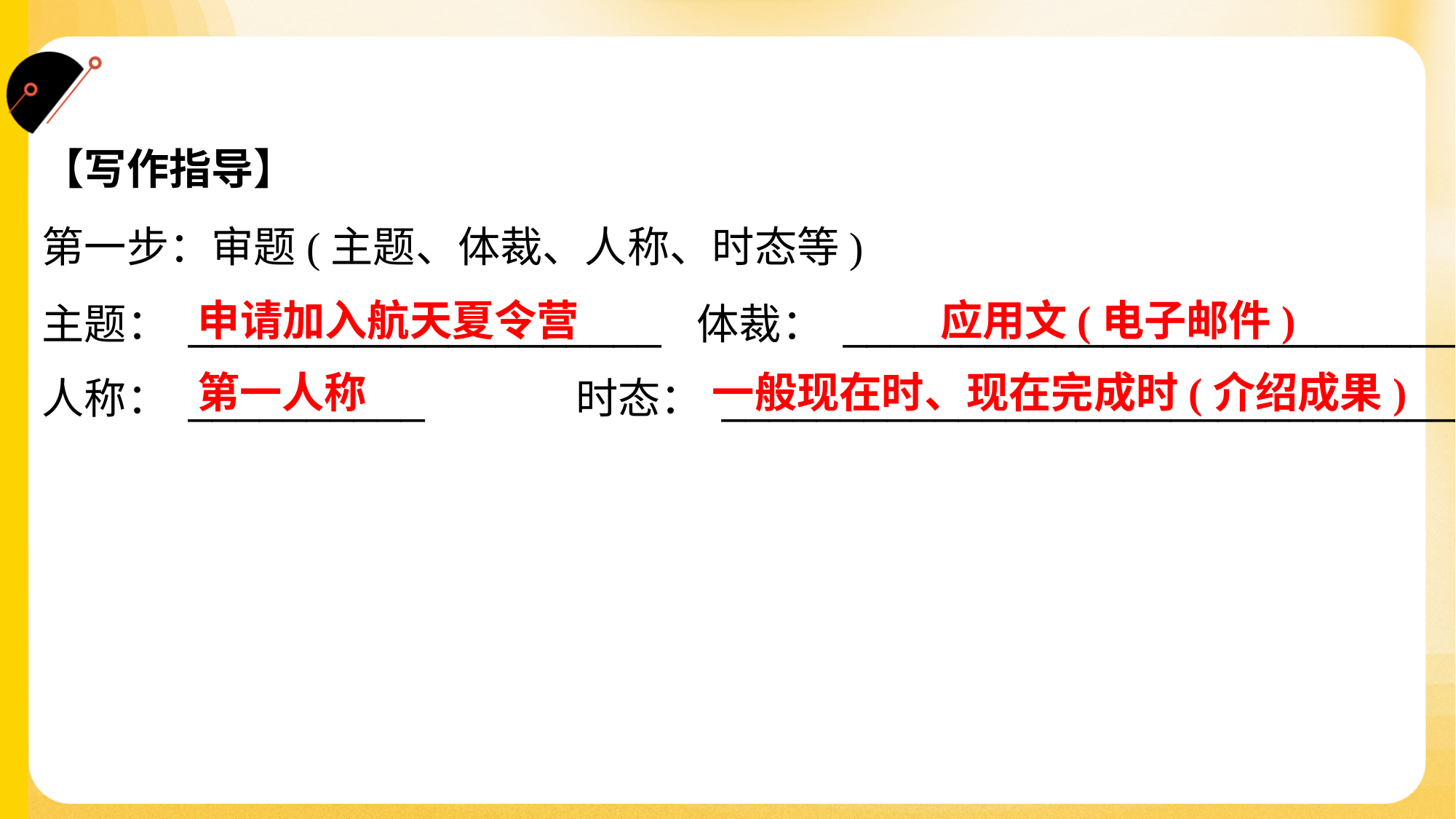

【写作指导】
第一步：审题(主题、体裁、人称、时态等)
主题： ____________________	体裁： ___________________________
人称： __________	时态： _________________________________
申请加入航天夏令营
应用文(电子邮件)
第一人称
一般现在时、现在完成时(介绍成果)